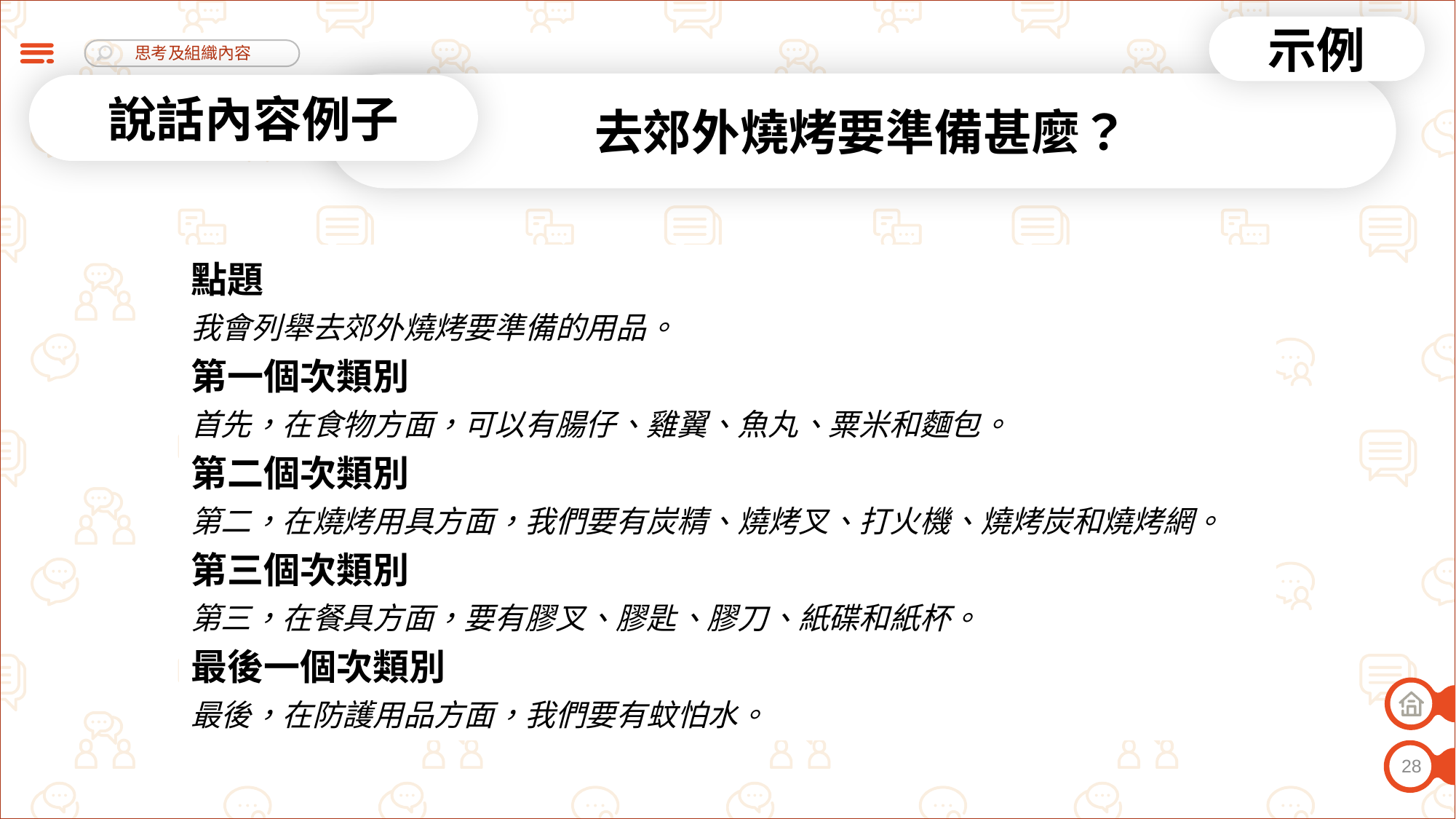

示例
去郊外燒烤要準備甚麼？
說話內容例子
| 點題 我會列舉去郊外燒烤要準備的用品。 第一個次類別 首先，在食物方面，可以有腸仔、雞翼、魚丸、粟米和麵包。 第二個次類別 第二，在燒烤用具方面，我們要有炭精、燒烤叉、打火機、燒烤炭和燒烤網。 第三個次類別 第三，在餐具方面，要有膠叉、膠匙、膠刀、紙碟和紙杯。 最後一個次類別 最後，在防護用品方面，我們要有蚊怕水。 |
| --- |
28